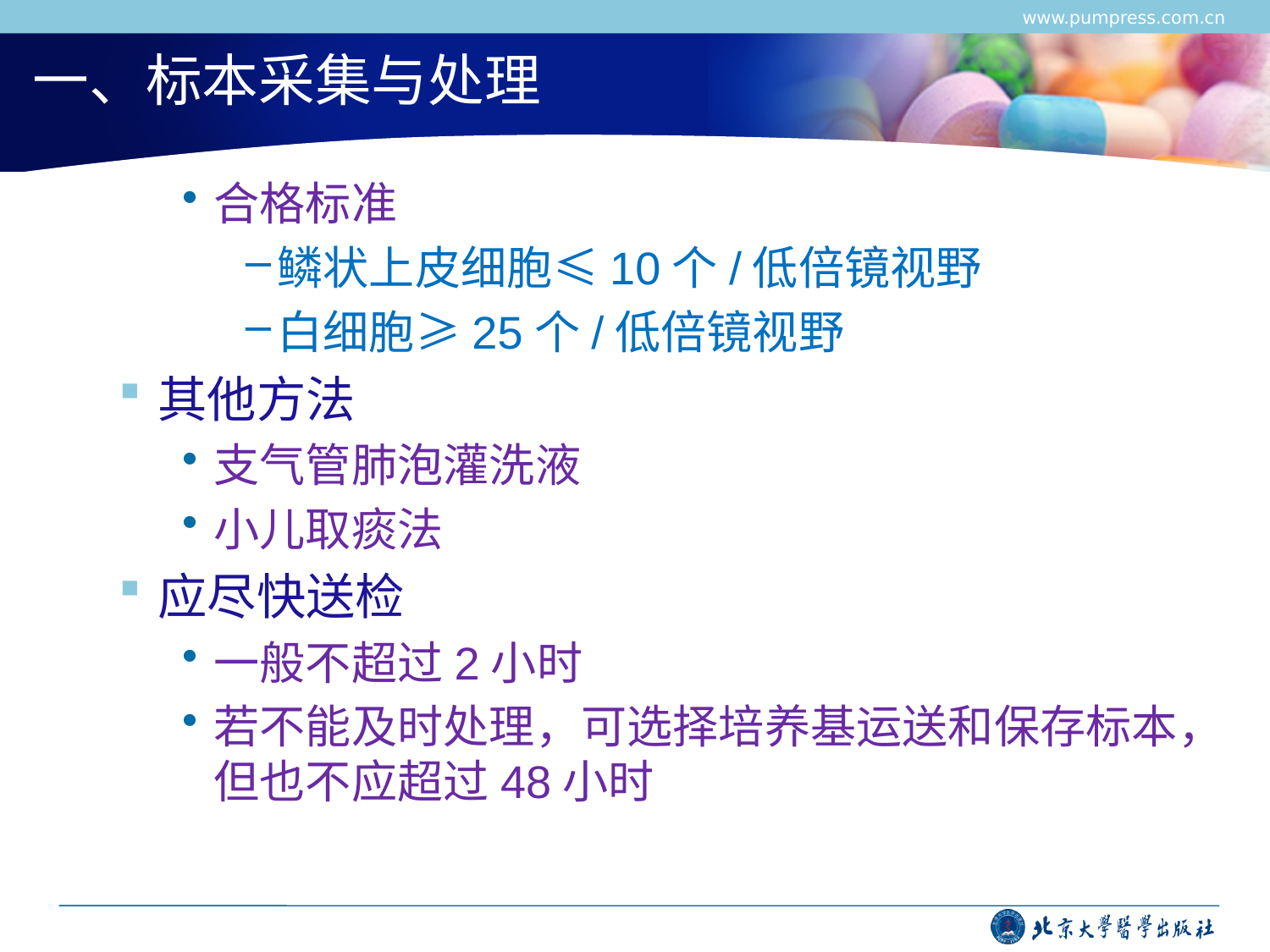

www.pumpress.com.cn
# 一、标本采集与处理
合格标准
鳞状上皮细胞≤10个/低倍镜视野
白细胞≥25个/低倍镜视野
其他方法
支气管肺泡灌洗液
小儿取痰法
应尽快送检
一般不超过2小时
若不能及时处理，可选择培养基运送和保存标本，但也不应超过48小时